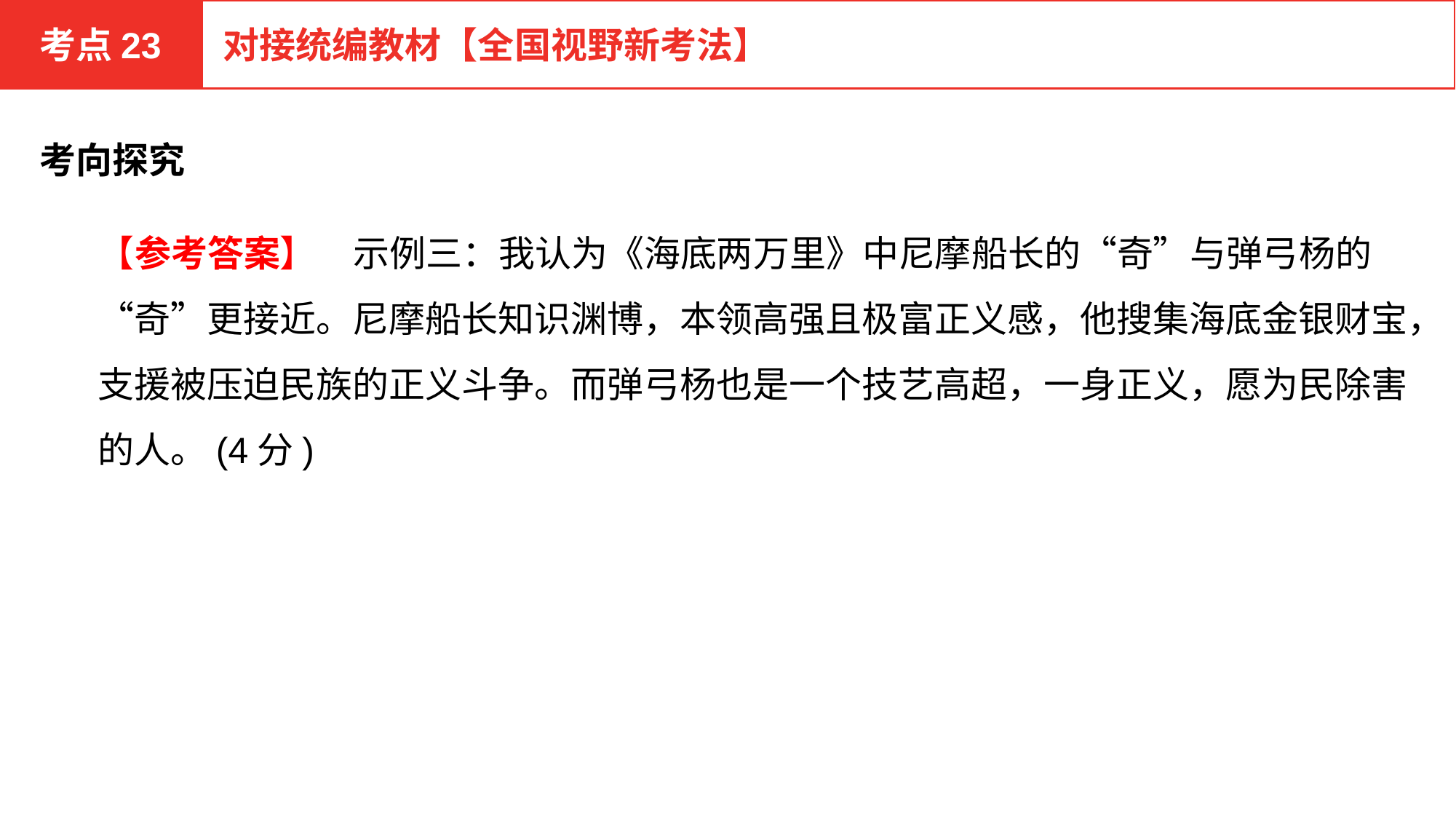

考点23
对接统编教材【全国视野新考法】
考向探究

【参考答案】　示例三：我认为《海底两万里》中尼摩船长的“奇”与弹弓杨的“奇”更接近。尼摩船长知识渊博，本领高强且极富正义感，他搜集海底金银财宝，支援被压迫民族的正义斗争。而弹弓杨也是一个技艺高超，一身正义，愿为民除害的人。(4分)